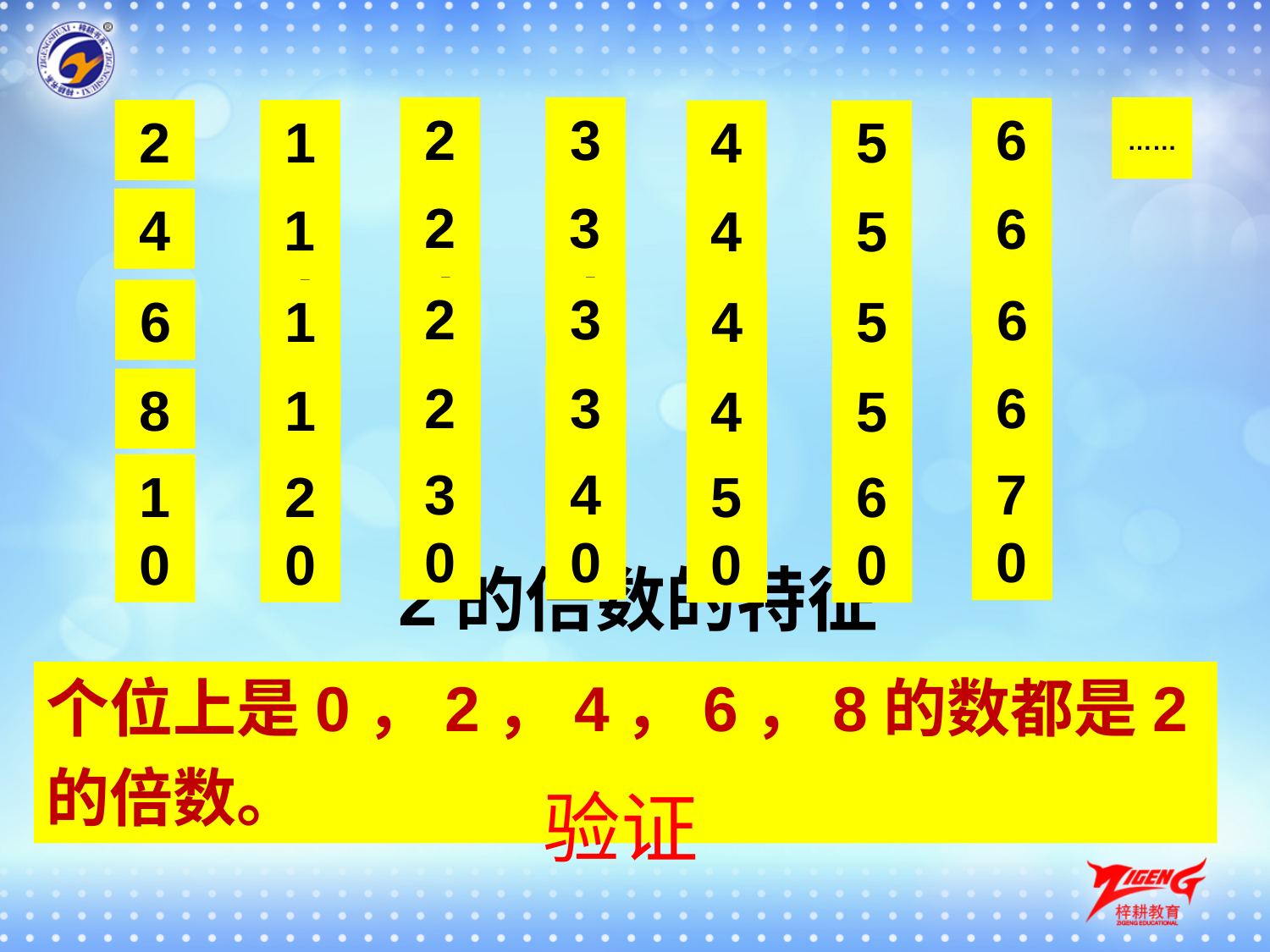

22
32

……
62
2
12
42
52
24
34
64
4
14
44
54
26
36
66
6
16
46
56
28
38
68
8
18
48
58
30
40
70
10
20
50
60
2的倍数的特征
个位上是0，2，4，6，8的数都是2的倍数。
验证